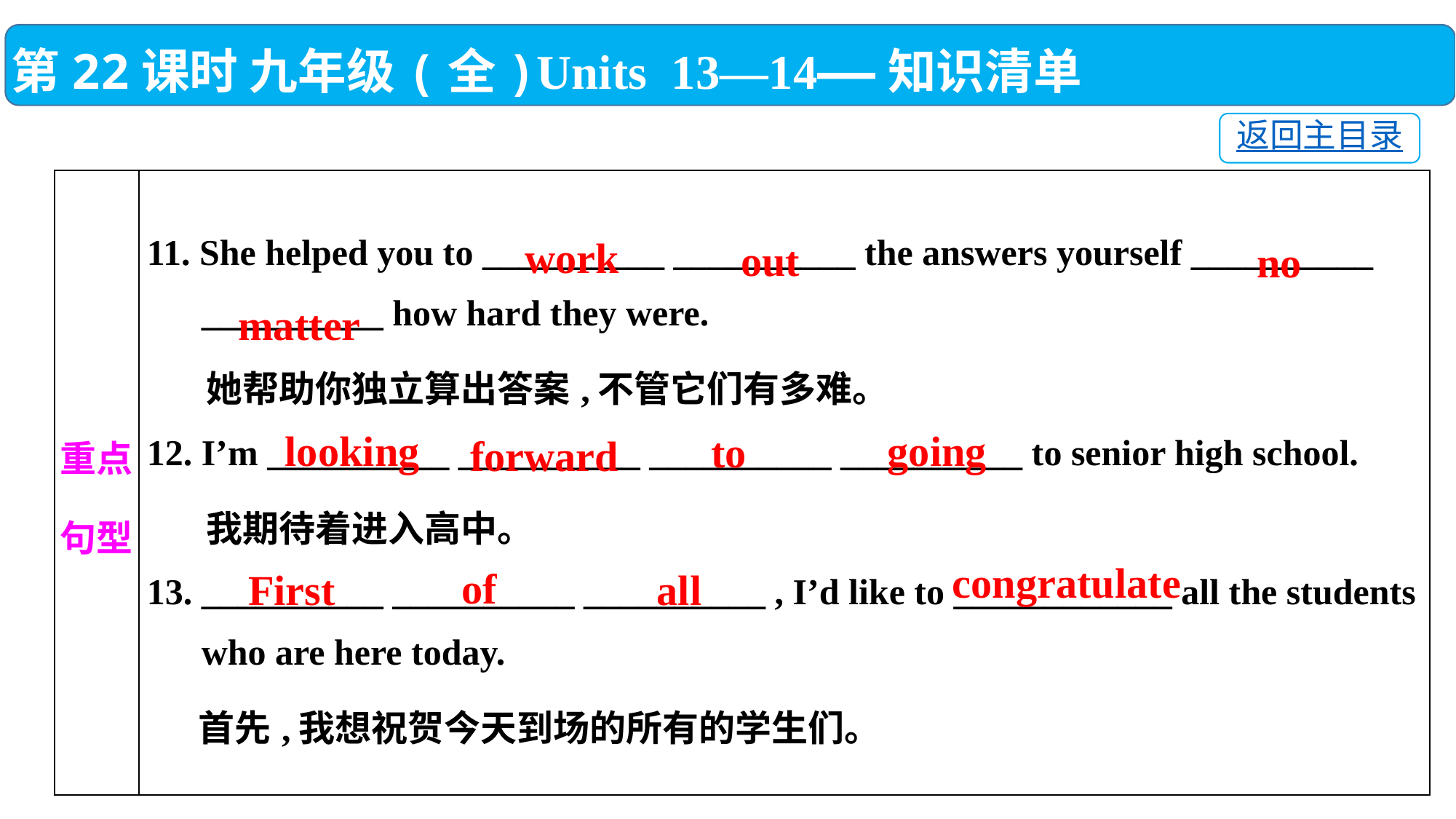

第22课时 九年级(全)Units  13—14——知识清单
返回主目录
| 重点 句型 | 11. She helped you to \_\_\_\_\_\_\_\_\_\_ \_\_\_\_\_\_\_\_\_\_ the answers yourself \_\_\_\_\_\_\_\_\_\_ \_\_\_\_\_\_\_\_\_\_ how hard they were. 她帮助你独立算出答案,不管它们有多难。 12. I’m \_\_\_\_\_\_\_\_\_\_ \_\_\_\_\_\_\_\_\_\_ \_\_\_\_\_\_\_\_\_\_ \_\_\_\_\_\_\_\_\_\_ to senior high school. 我期待着进入高中。 13. \_\_\_\_\_\_\_\_\_\_ \_\_\_\_\_\_\_\_\_\_ \_\_\_\_\_\_\_\_\_\_ , I’d like to \_\_\_\_\_\_\_\_\_\_\_\_ all the students who are here today. 首先,我想祝贺今天到场的所有的学生们。 |
| --- | --- |
work
out
no
matter
looking
going
to
forward
congratulate
of
all
First